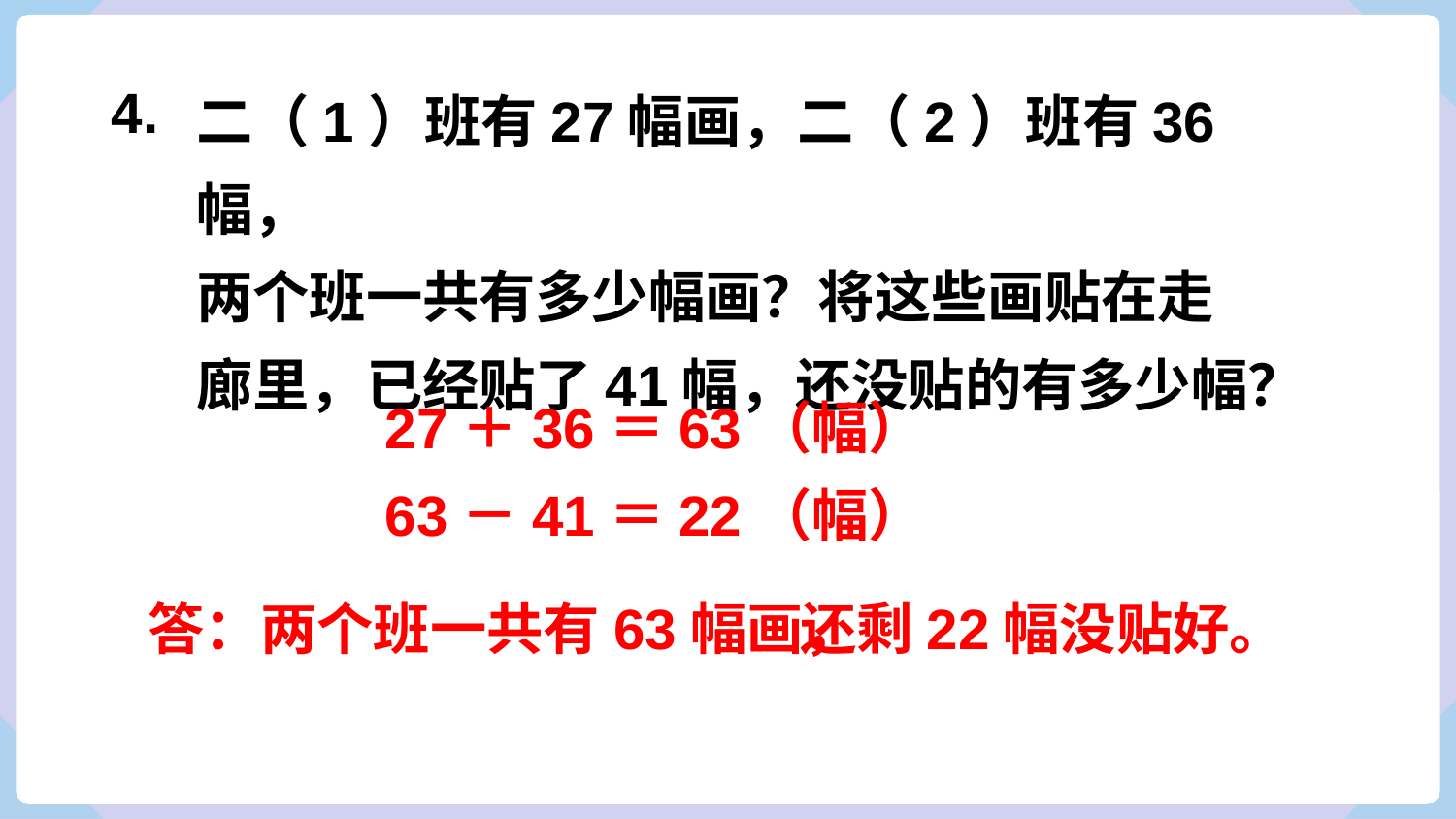

二（1）班有27幅画，二（2）班有36幅，
两个班一共有多少幅画？将这些画贴在走廊里，已经贴了41幅，还没贴的有多少幅？
4.
27＋36＝63（幅）
63－41＝22（幅）
答：两个班一共有63幅画，

还剩22幅没贴好。